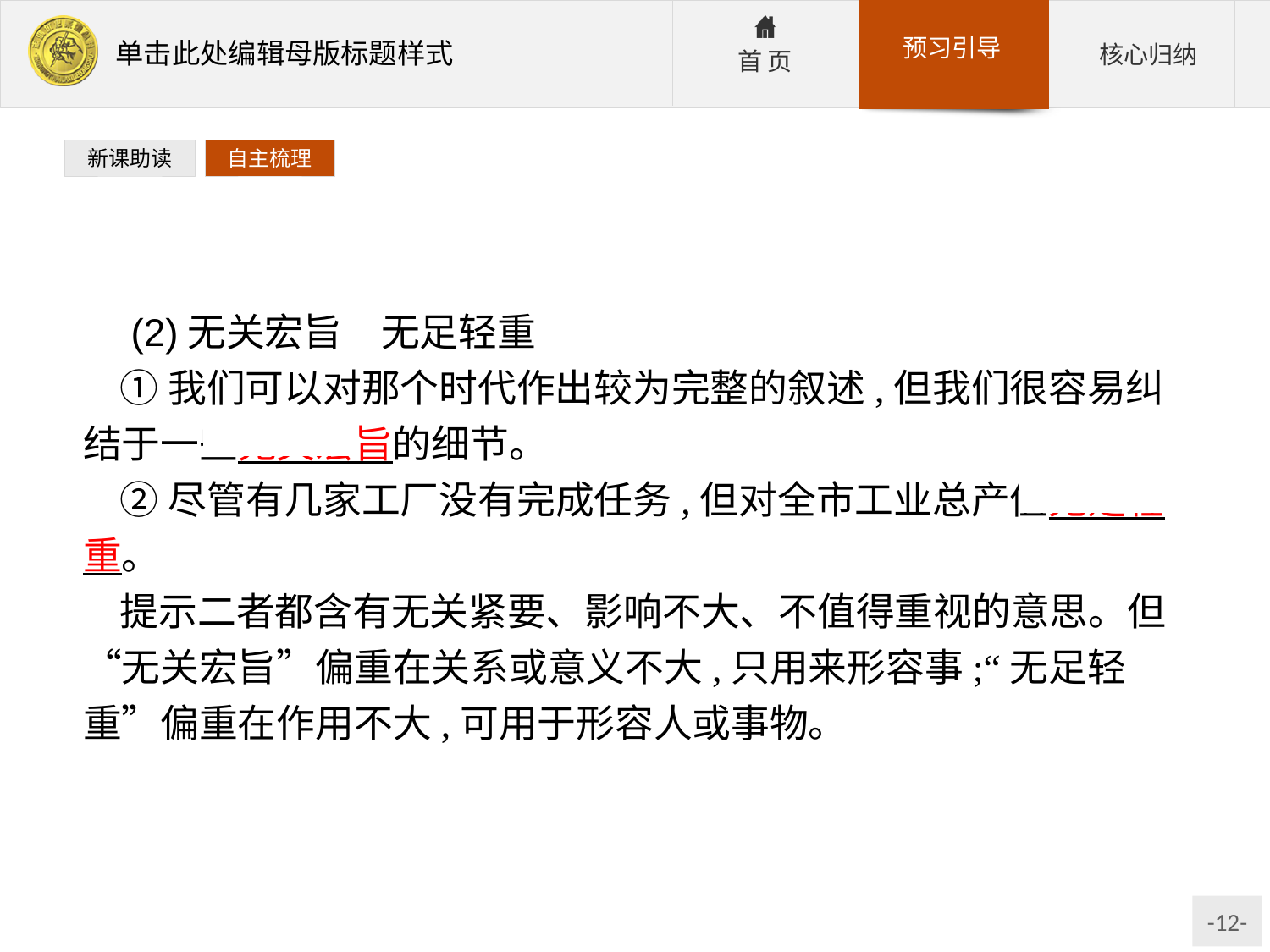

新课助读
自主梳理
 (2)无关宏旨　无足轻重
①我们可以对那个时代作出较为完整的叙述,但我们很容易纠结于一些无关宏旨的细节。
②尽管有几家工厂没有完成任务,但对全市工业总产值无足轻重。
提示二者都含有无关紧要、影响不大、不值得重视的意思。但“无关宏旨”偏重在关系或意义不大,只用来形容事;“无足轻重”偏重在作用不大,可用于形容人或事物。